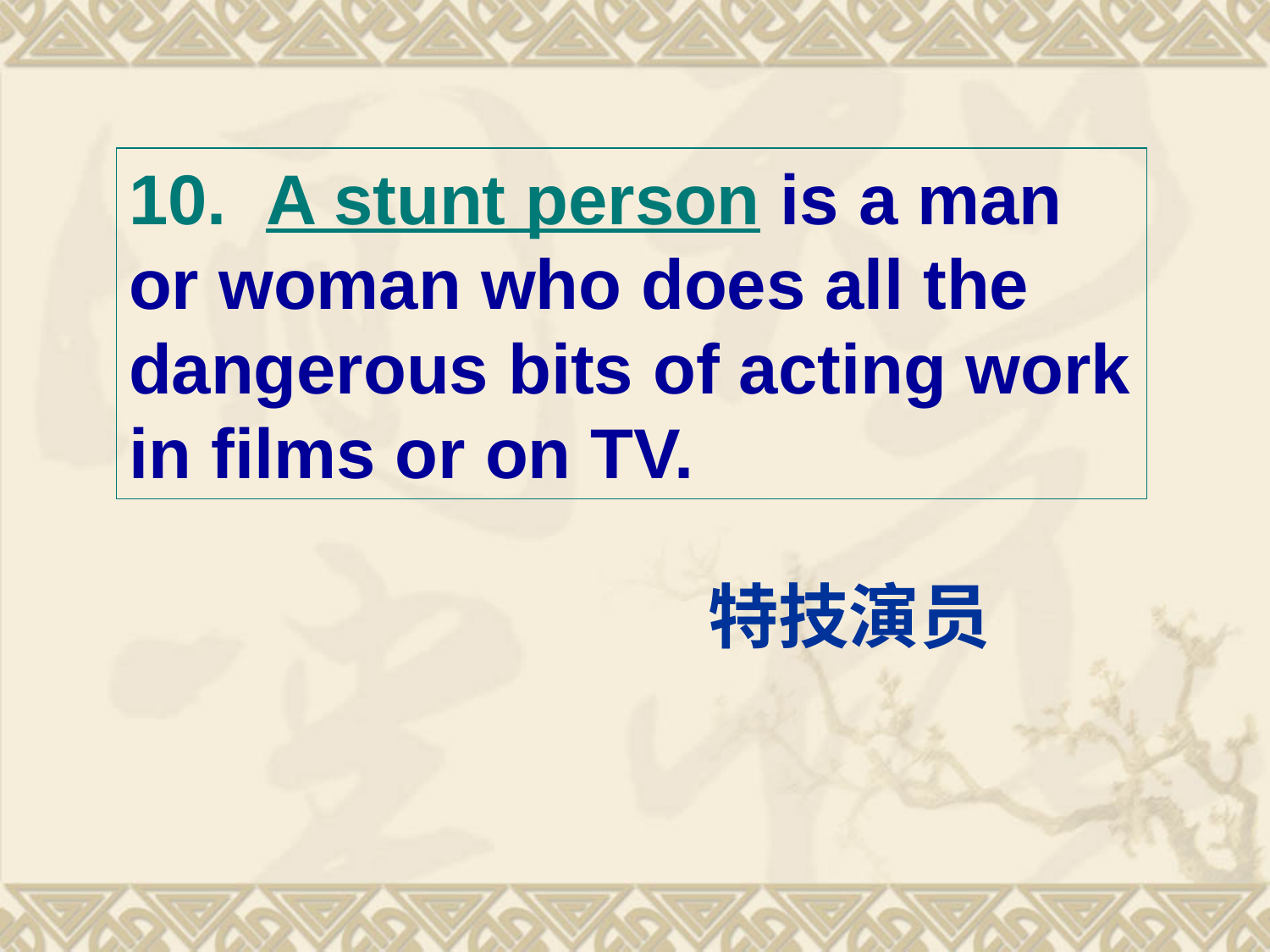

10.  A stunt person is a man or woman who does all the dangerous bits of acting work in films or on TV.
特技演员